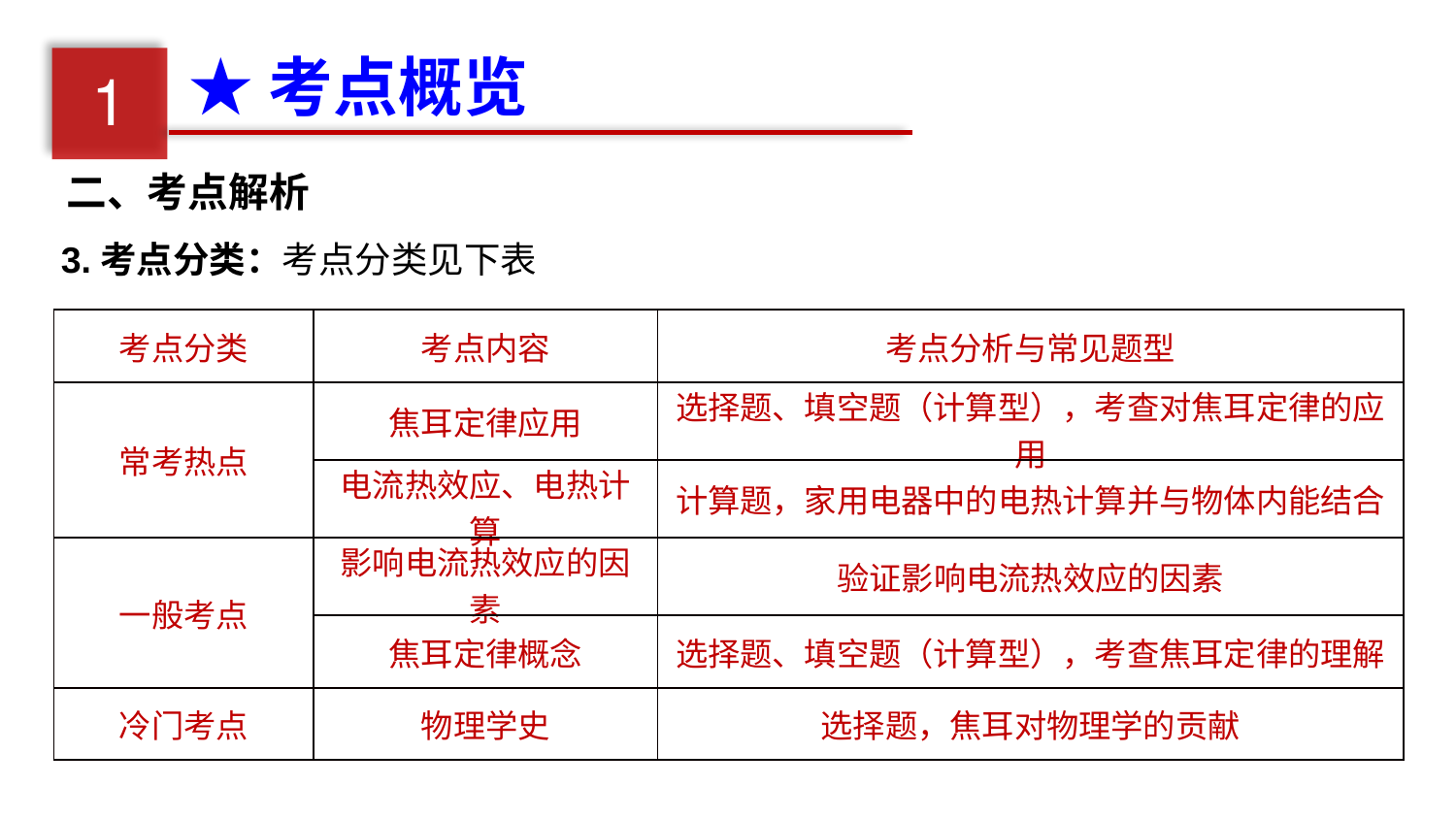

★考点概览

1
二、考点解析
3.考点分类：考点分类见下表
| 考点分类 | 考点内容 | 考点分析与常见题型 |
| --- | --- | --- |
| 常考热点 | 焦耳定律应用 | 选择题、填空题（计算型），考查对焦耳定律的应用 |
|  | 电流热效应、电热计算 | 计算题，家用电器中的电热计算并与物体内能结合 |
| 一般考点 | 影响电流热效应的因素 | 验证影响电流热效应的因素 |
|  | 焦耳定律概念 | 选择题、填空题（计算型），考查焦耳定律的理解 |
| 冷门考点 | 物理学史 | 选择题，焦耳对物理学的贡献 |